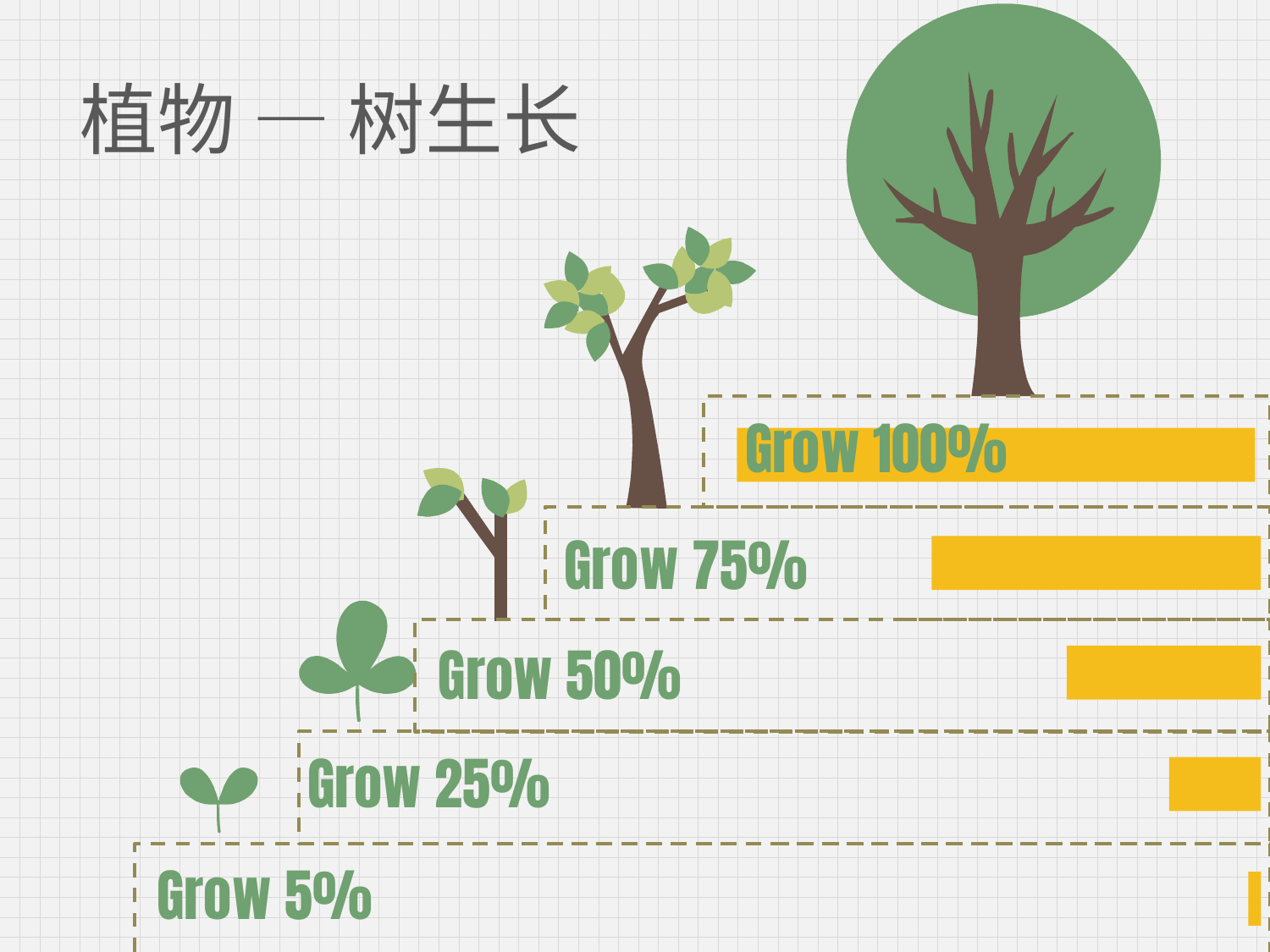

# 植物 — 树生长

Grow 100%

Grow 75%

Grow 50%

Grow 25%

Grow 5%